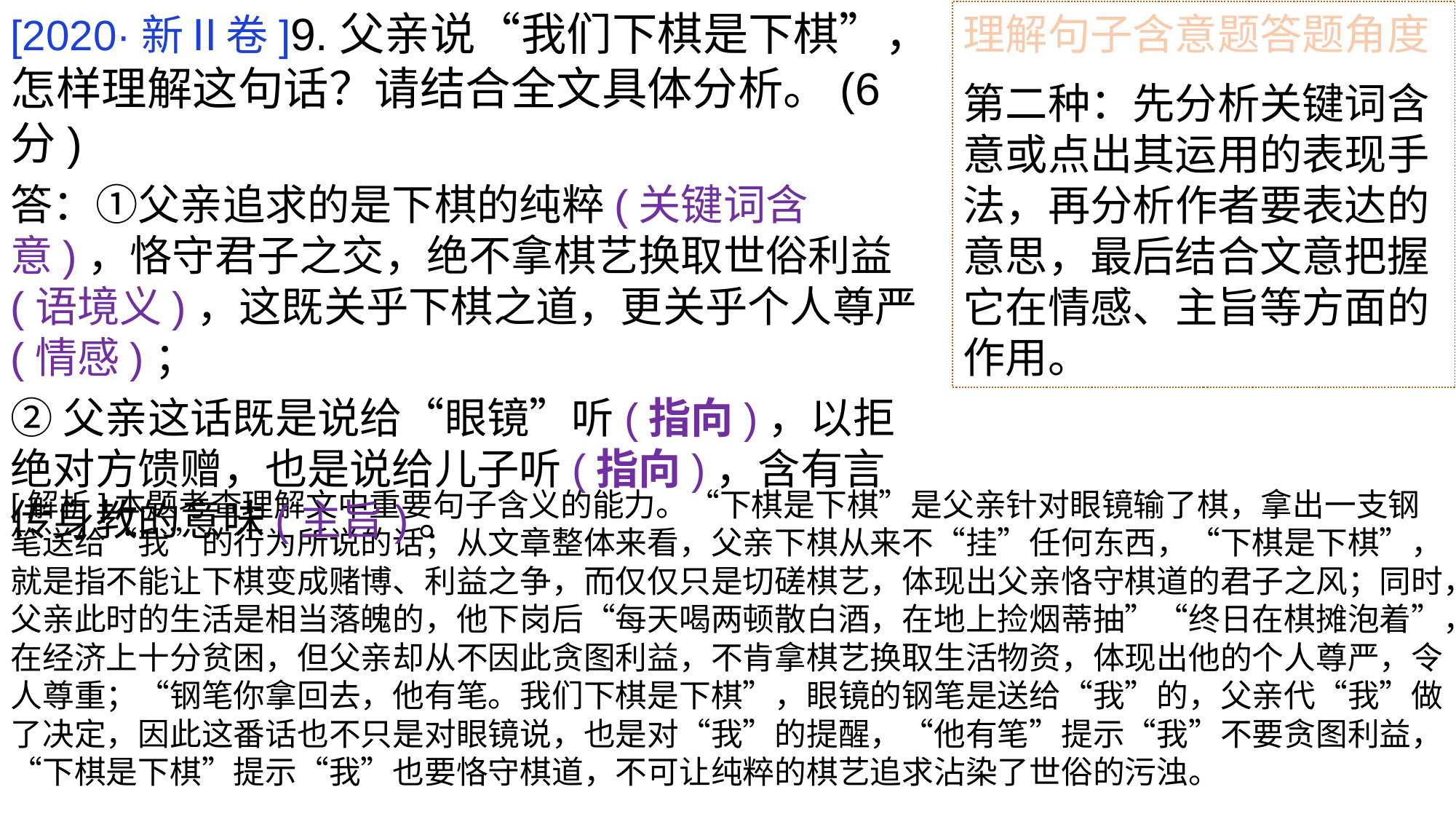

[2020·新Ⅱ卷]9.父亲说“我们下棋是下棋”，怎样理解这句话？请结合全文具体分析。(6分)
答：①父亲追求的是下棋的纯粹(关键词含意)，恪守君子之交，绝不拿棋艺换取世俗利益(语境义)，这既关乎下棋之道，更关乎个人尊严(情感)；
②父亲这话既是说给“眼镜”听(指向)，以拒绝对方馈赠，也是说给儿子听(指向)，含有言传身教的意味(主旨)。
理解句子含意题答题角度
第二种：先分析关键词含意或点出其运用的表现手法，再分析作者要表达的意思，最后结合文意把握它在情感、主旨等方面的作用。
[解析]本题考查理解文中重要句子含义的能力。“下棋是下棋”是父亲针对眼镜输了棋，拿出一支钢笔送给“我”的行为所说的话；从文章整体来看，父亲下棋从来不“挂”任何东西，“下棋是下棋”，就是指不能让下棋变成赌博、利益之争，而仅仅只是切磋棋艺，体现出父亲恪守棋道的君子之风；同时，父亲此时的生活是相当落魄的，他下岗后“每天喝两顿散白酒，在地上捡烟蒂抽”“终日在棋摊泡着”，在经济上十分贫困，但父亲却从不因此贪图利益，不肯拿棋艺换取生活物资，体现出他的个人尊严，令人尊重；“钢笔你拿回去，他有笔。我们下棋是下棋”，眼镜的钢笔是送给“我”的，父亲代“我”做了决定，因此这番话也不只是对眼镜说，也是对“我”的提醒，“他有笔”提示“我”不要贪图利益，“下棋是下棋”提示“我”也要恪守棋道，不可让纯粹的棋艺追求沾染了世俗的污浊。